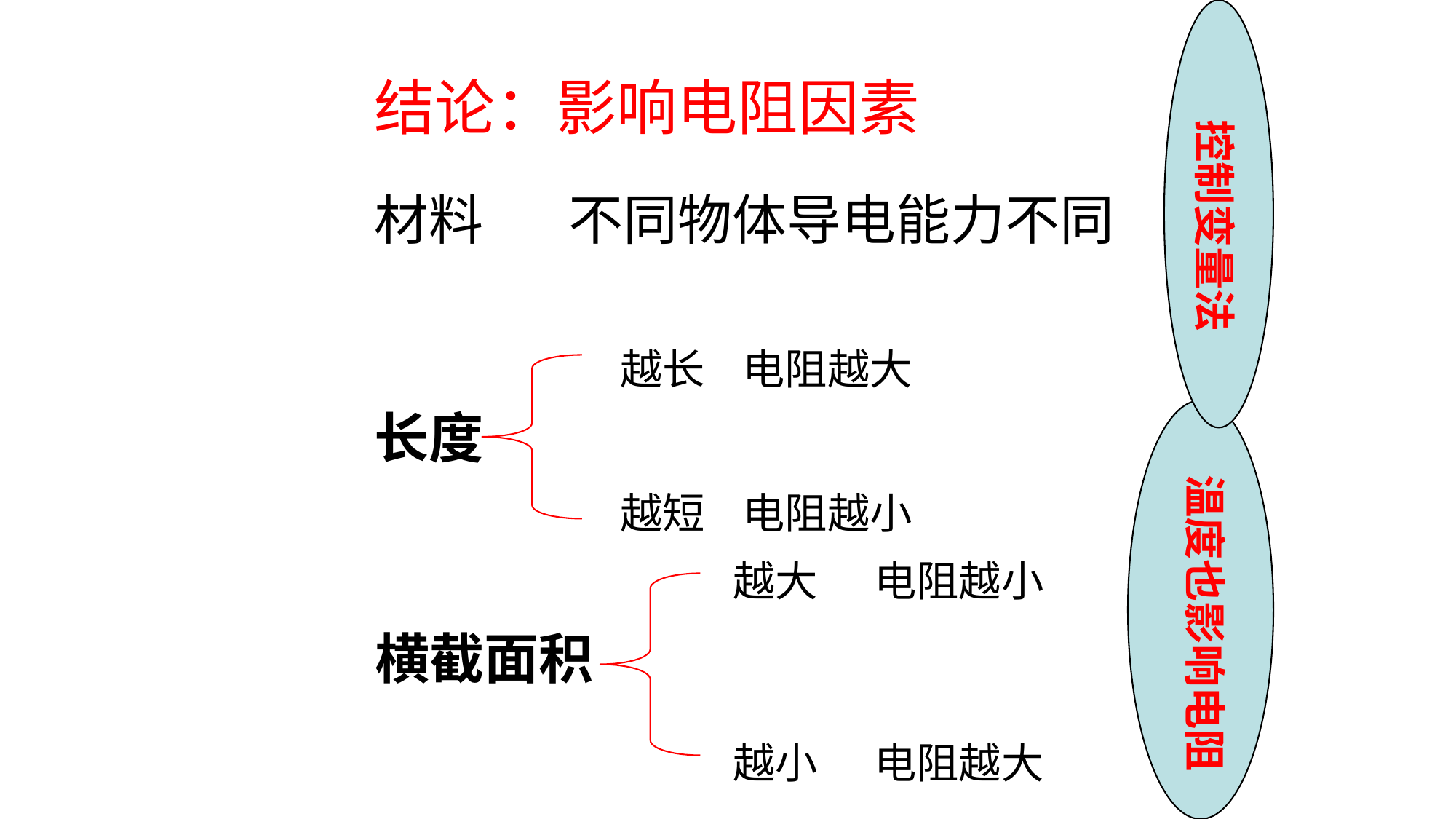

结论：影响电阻因素

材料       不同物体导电能力不同

长度
控制变量法
越长    电阻越大

越短    电阻越小

温度也影响电阻
越大      电阻越小

越小      电阻越大

横截面积